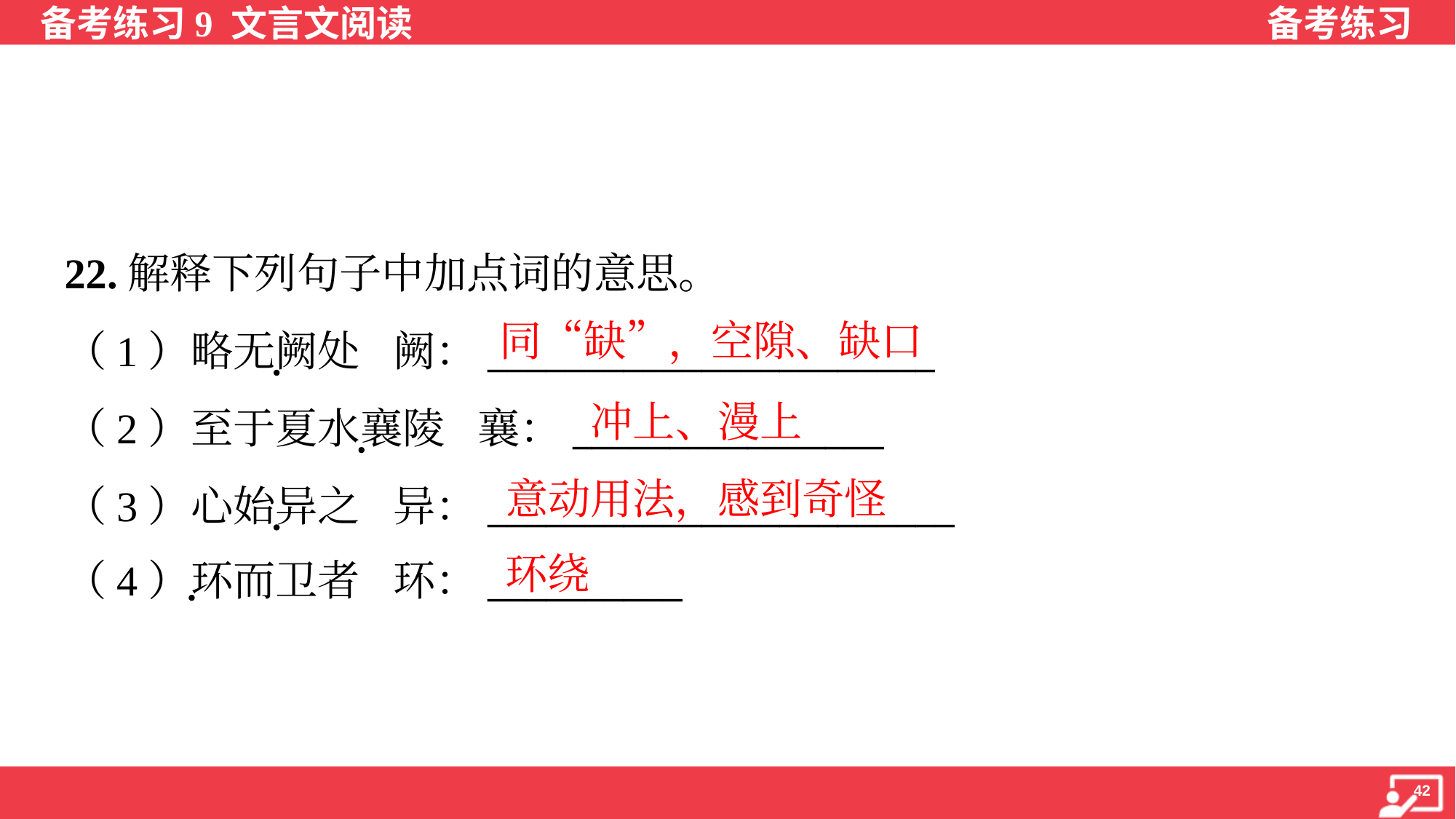

22.解释下列句子中加点词的意思。
同“缺”，空隙、缺口
（1）略无阙处   阙：_______________________
（2）至于夏水襄陵   襄：________________
（3）心始异之   异：________________________
（4）环而卫者   环：__________

冲上、漫上

意动用法，感到奇怪
环绕